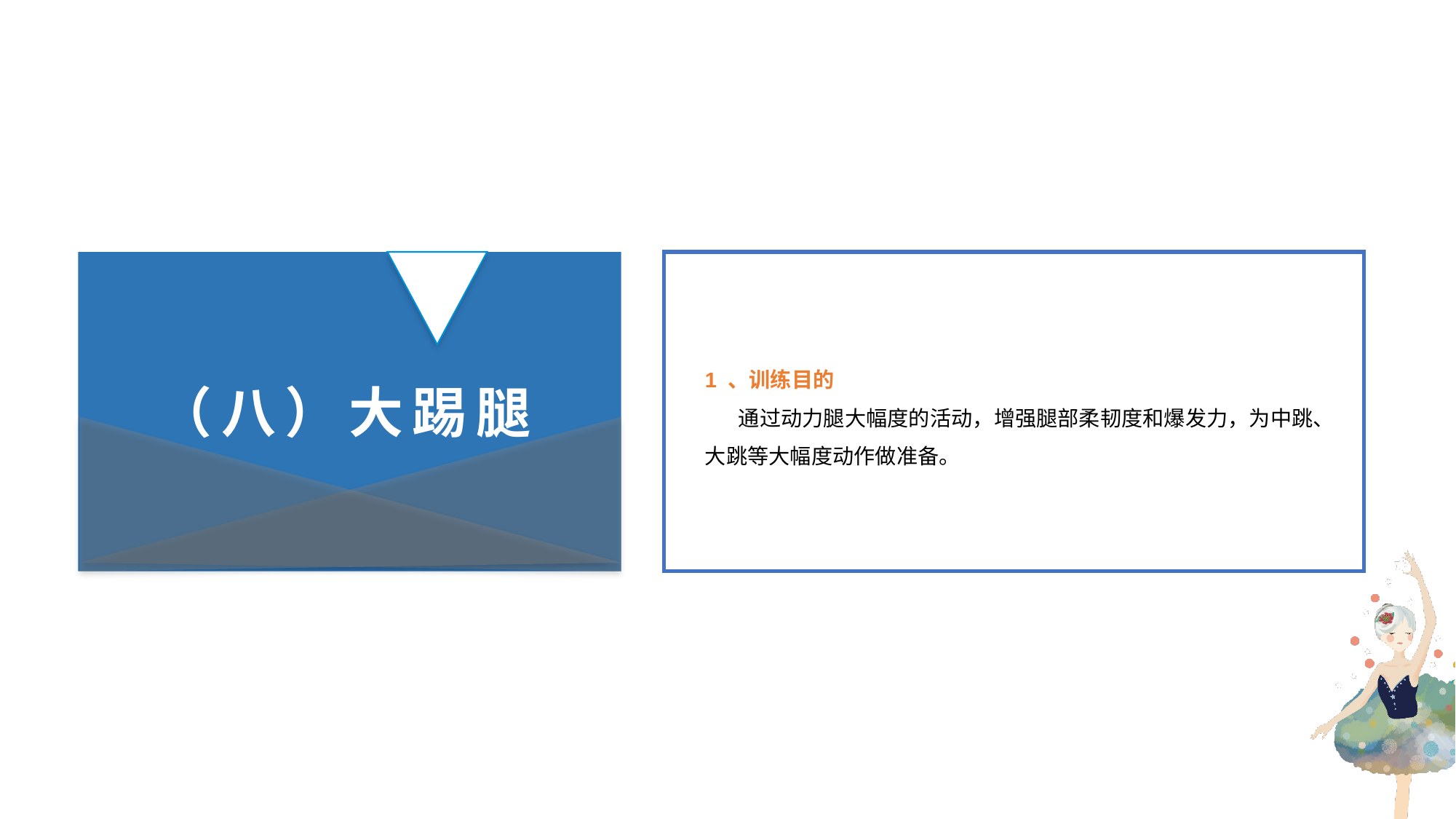

（八）大踢腿

1 、训练目的
      通过动力腿大幅度的活动，增强腿部柔韧度和爆发力，为中跳、大跳等大幅度动作做准备。